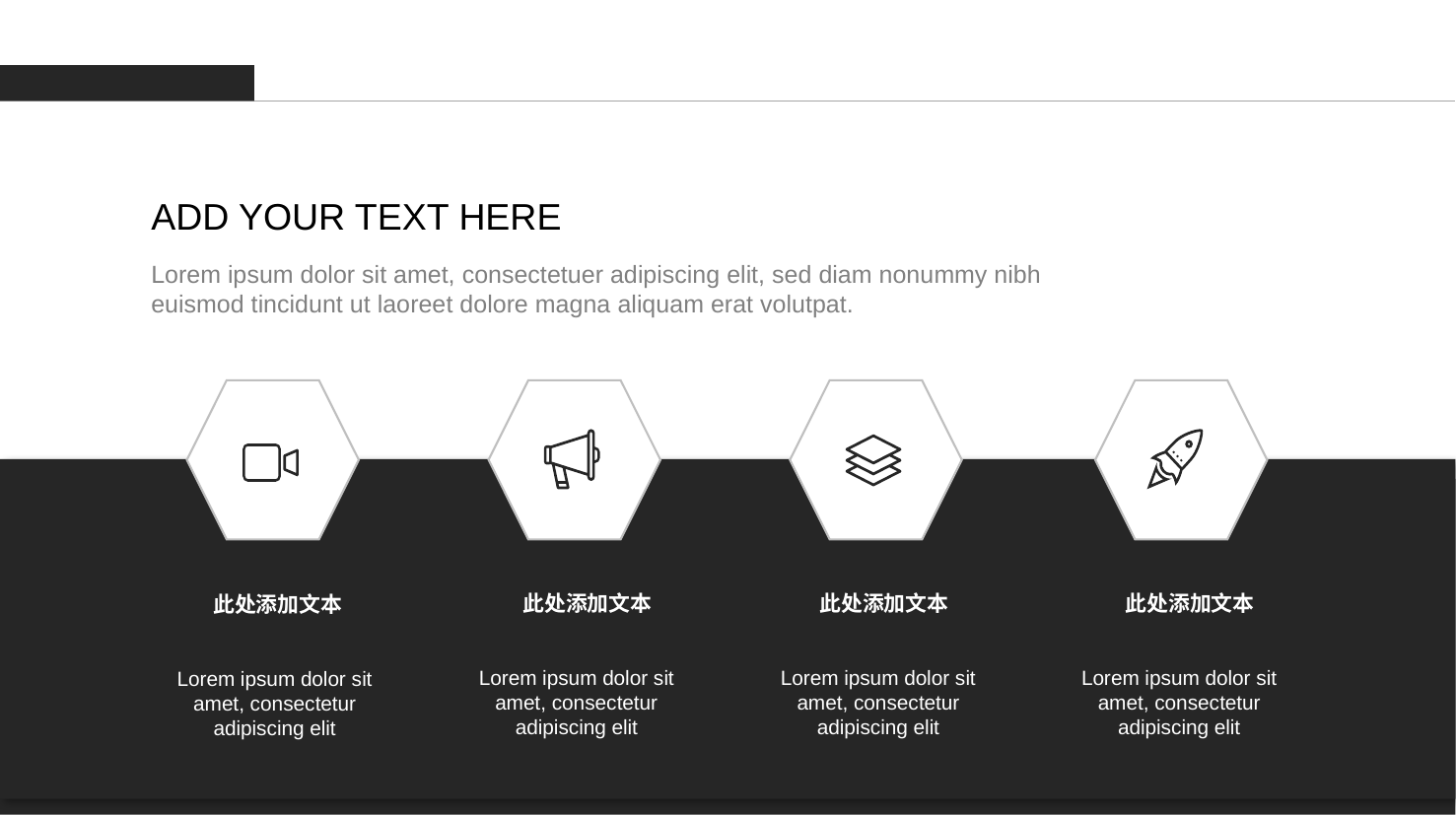

ADD YOUR TEXT HERE
Lorem ipsum dolor sit amet, consectetuer adipiscing elit, sed diam nonummy nibh euismod tincidunt ut laoreet dolore magna aliquam erat volutpat.

此处添加文本
Lorem ipsum dolor sit amet, consectetur adipiscing elit
此处添加文本
Lorem ipsum dolor sit amet, consectetur adipiscing elit
此处添加文本
Lorem ipsum dolor sit amet, consectetur adipiscing elit
此处添加文本
Lorem ipsum dolor sit amet, consectetur adipiscing elit